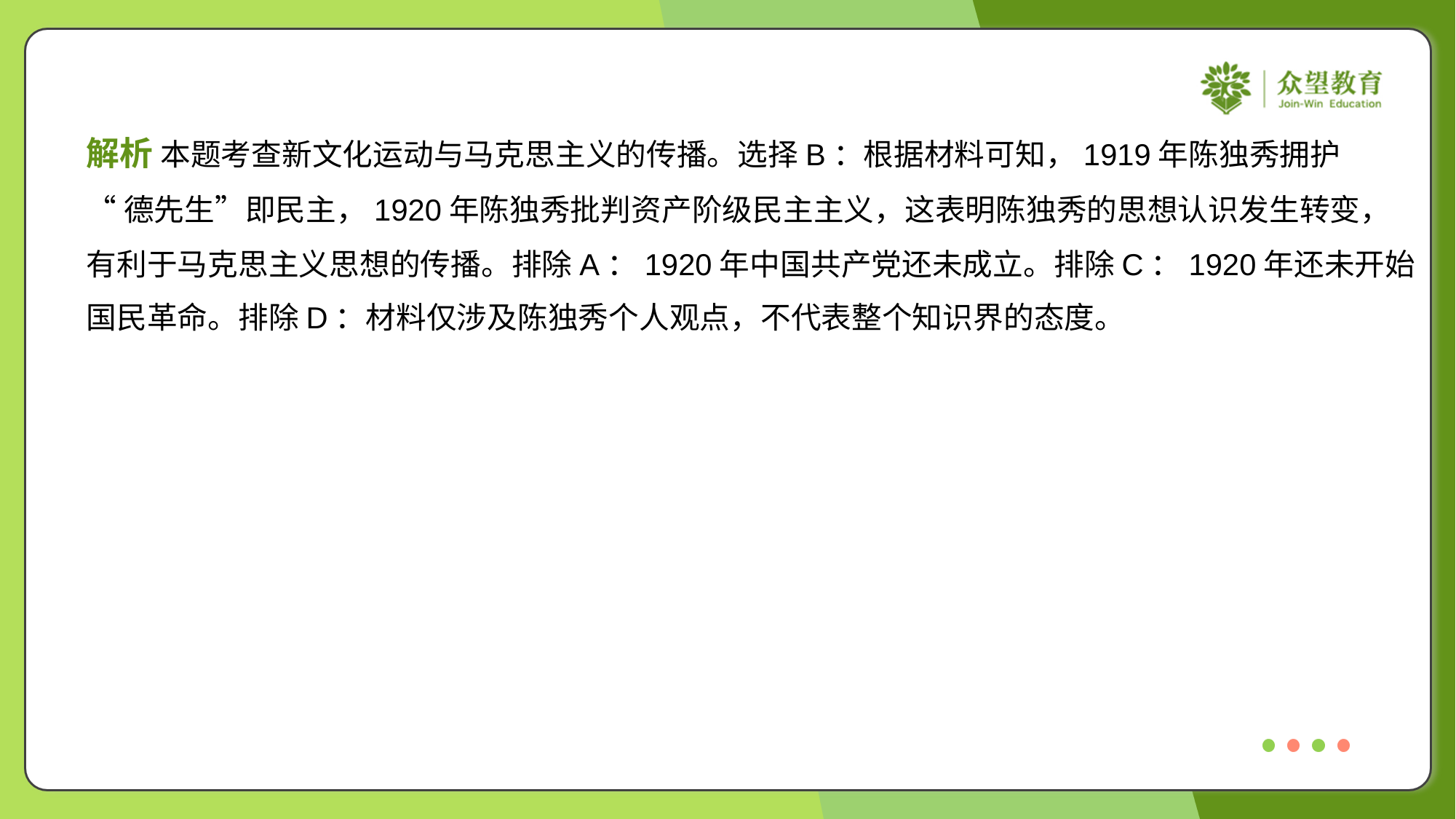

解析 本题考查新文化运动与马克思主义的传播。选择B：根据材料可知，1919年陈独秀拥护
“德先生”即民主，1920年陈独秀批判资产阶级民主主义，这表明陈独秀的思想认识发生转变，
有利于马克思主义思想的传播。排除A：1920年中国共产党还未成立。排除C：1920年还未开始
国民革命。排除D：材料仅涉及陈独秀个人观点，不代表整个知识界的态度。